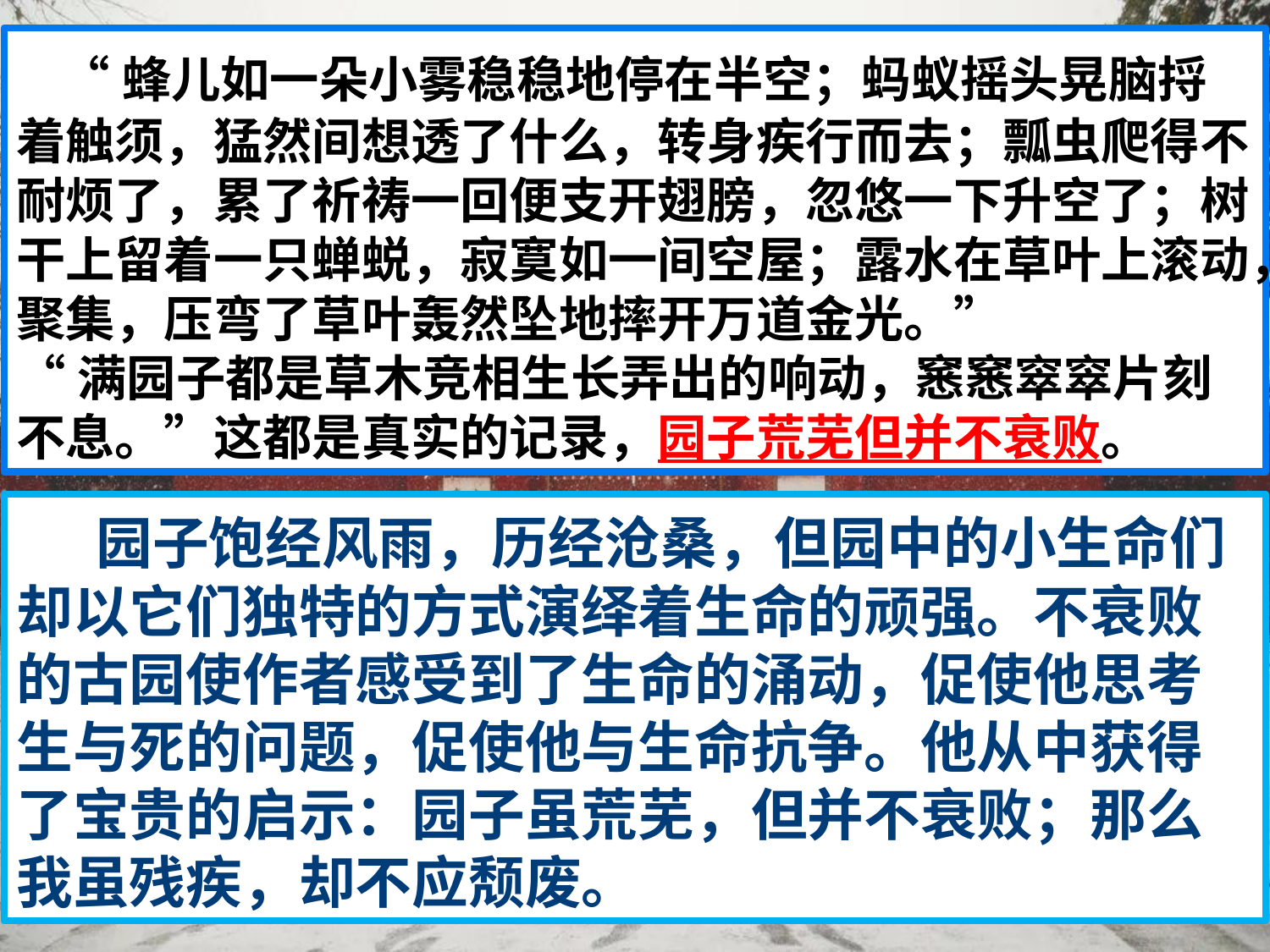

“蜂儿如一朵小雾稳稳地停在半空；蚂蚁摇头晃脑捋着触须，猛然间想透了什么，转身疾行而去；瓢虫爬得不耐烦了，累了祈祷一回便支开翅膀，忽悠一下升空了；树干上留着一只蝉蜕，寂寞如一间空屋；露水在草叶上滚动，聚集，压弯了草叶轰然坠地摔开万道金光。”
“满园子都是草木竞相生长弄出的响动，窸窸窣窣片刻不息。”这都是真实的记录，园子荒芜但并不衰败。
     园子饱经风雨，历经沧桑，但园中的小生命们却以它们独特的方式演绎着生命的顽强。不衰败的古园使作者感受到了生命的涌动，促使他思考生与死的问题，促使他与生命抗争。他从中获得了宝贵的启示：园子虽荒芜，但并不衰败；那么我虽残疾，却不应颓废。